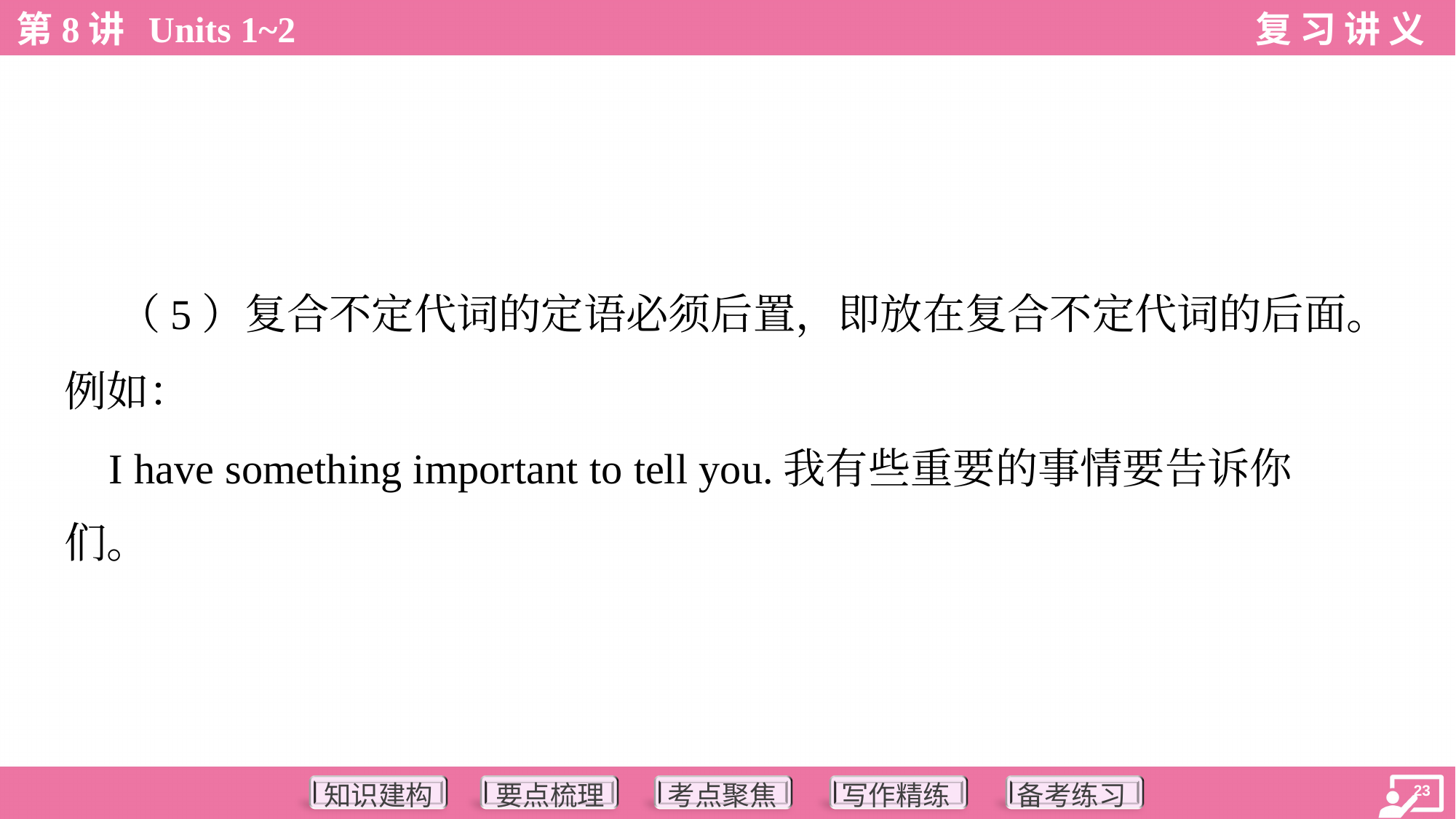

（5）复合不定代词的定语必须后置，即放在复合不定代词的后面。
例如：
    I have something important to tell you.我有些重要的事情要告诉你
们。